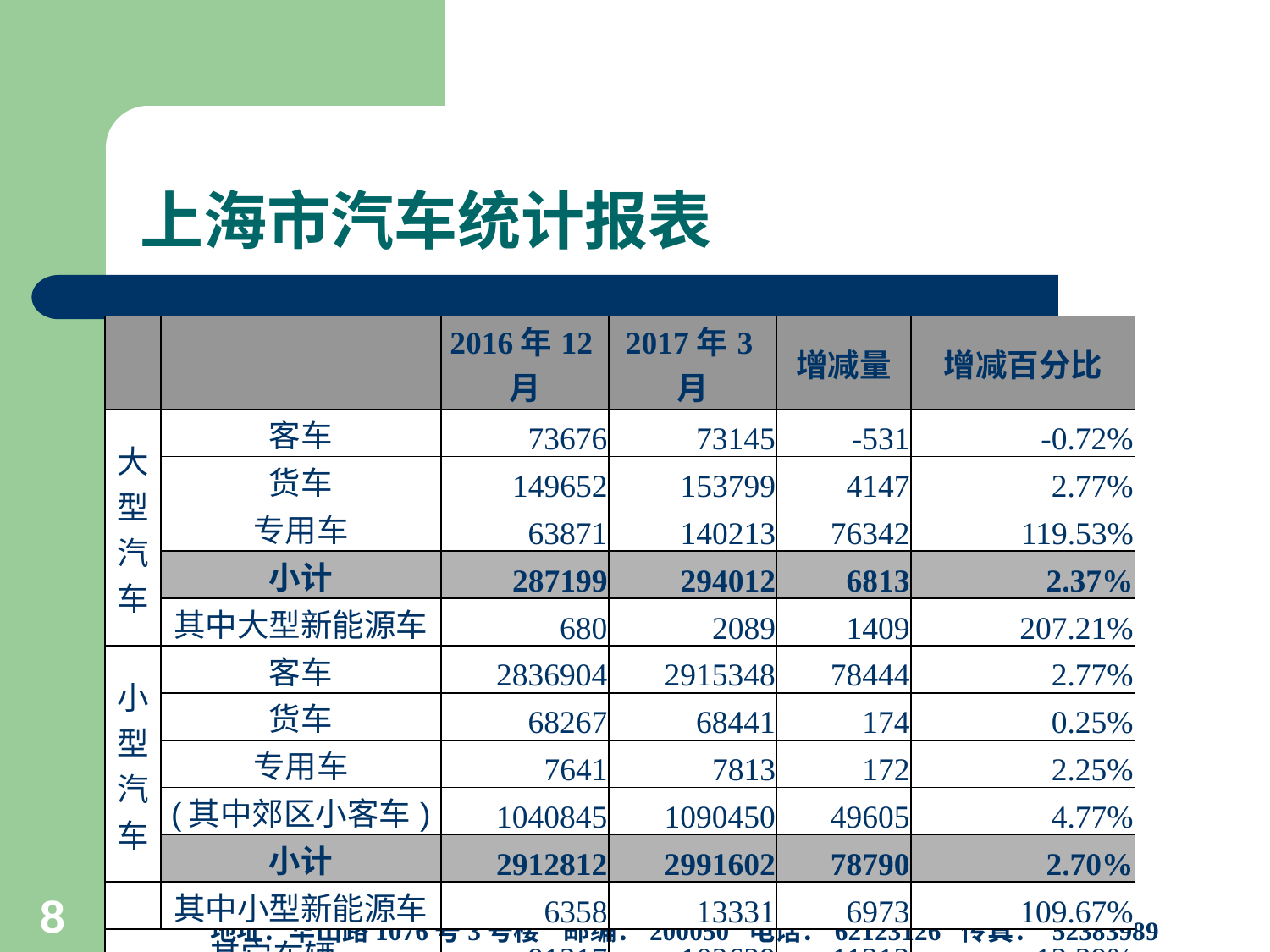

# 上海市汽车统计报表
|  |  | 2016年12月 | 2017年3月 | 增减量 | 增减百分比 |
| --- | --- | --- | --- | --- | --- |
| 大型汽车 | 客车 | 73676 | 73145 | -531 | -0.72% |
|  | 货车 | 149652 | 153799 | 4147 | 2.77% |
|  | 专用车 | 63871 | 140213 | 76342 | 119.53% |
|  | 小计 | 287199 | 294012 | 6813 | 2.37% |
|  | 其中大型新能源车 | 680 | 2089 | 1409 | 207.21% |
| 小型汽车 | 客车 | 2836904 | 2915348 | 78444 | 2.77% |
|  | 货车 | 68267 | 68441 | 174 | 0.25% |
|  | 专用车 | 7641 | 7813 | 172 | 2.25% |
|  | (其中郊区小客车) | 1040845 | 1090450 | 49605 | 4.77% |
|  | 小计 | 2912812 | 2991602 | 78790 | 2.70% |
|  | 其中小型新能源车 | 6358 | 13331 | 6973 | 109.67% |
| 其它车辆 |  | 91317 | 102629 | 11312 | 12.39% |
| 汽车总量 |  | 3291328 | 3388243 | 96915 | 2.94% |
上海市信息中心汽车产业研究室
地址：华山路1076号3号楼    邮编：200050  电话：62123126  传真： 52383989
8